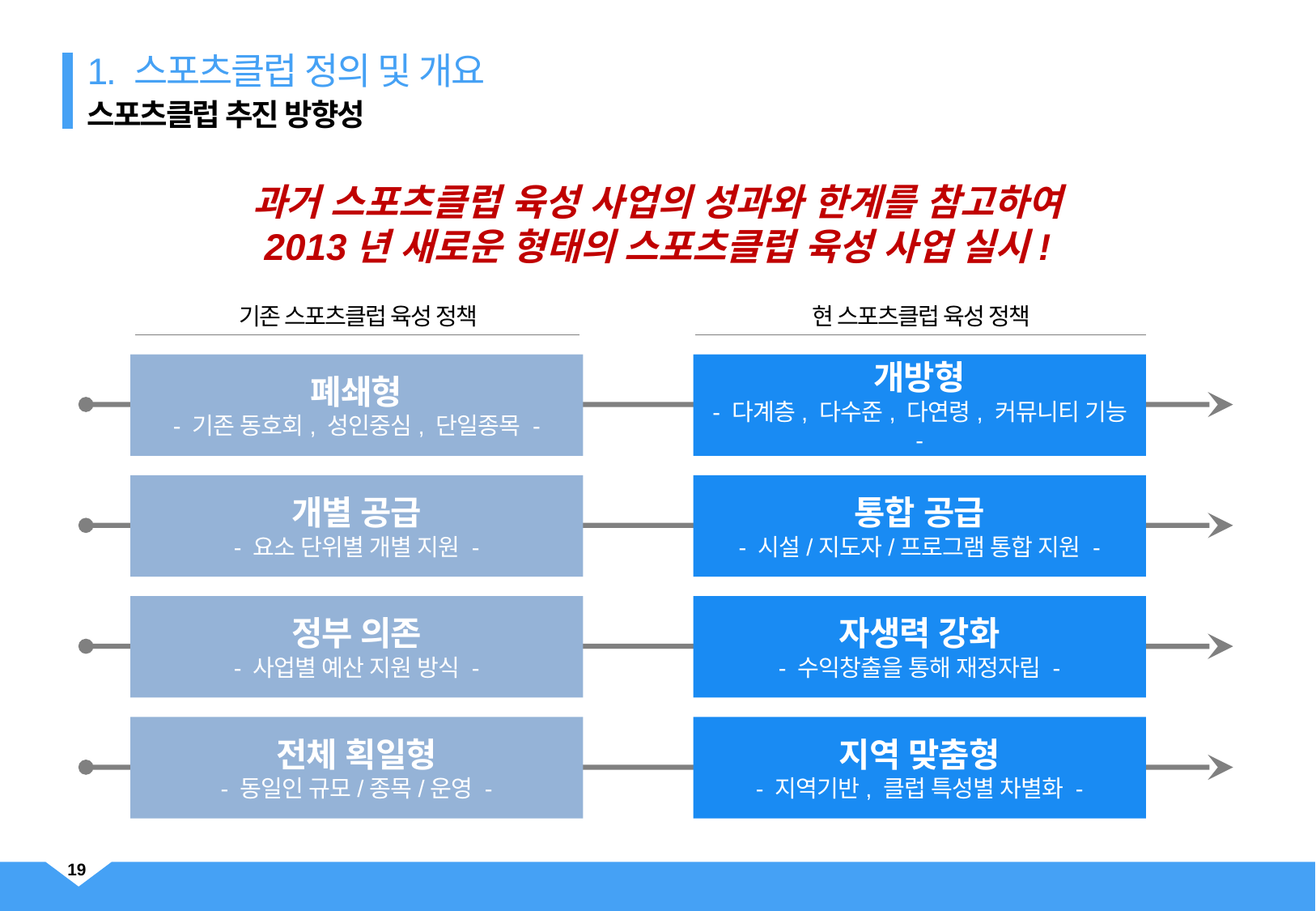

1. 스포츠클럽 정의 및 개요
스포츠클럽 추진 방향성
과거 스포츠클럽 육성 사업의 성과와 한계를 참고하여
2013년 새로운 형태의 스포츠클럽 육성 사업 실시!
현 스포츠클럽 육성 정책
기존 스포츠클럽 육성 정책
폐쇄형
- 기존 동호회, 성인중심, 단일종목 -
개방형
- 다계층, 다수준, 다연령, 커뮤니티 기능 -

개별 공급
- 요소 단위별 개별 지원 -
통합 공급
- 시설/지도자/프로그램 통합 지원 -
정부 의존
- 사업별 예산 지원 방식 -
자생력 강화
- 수익창출을 통해 재정자립 -
전체 획일형
- 동일인 규모/종목/운영 -
지역 맞춤형
- 지역기반, 클럽 특성별 차별화 -